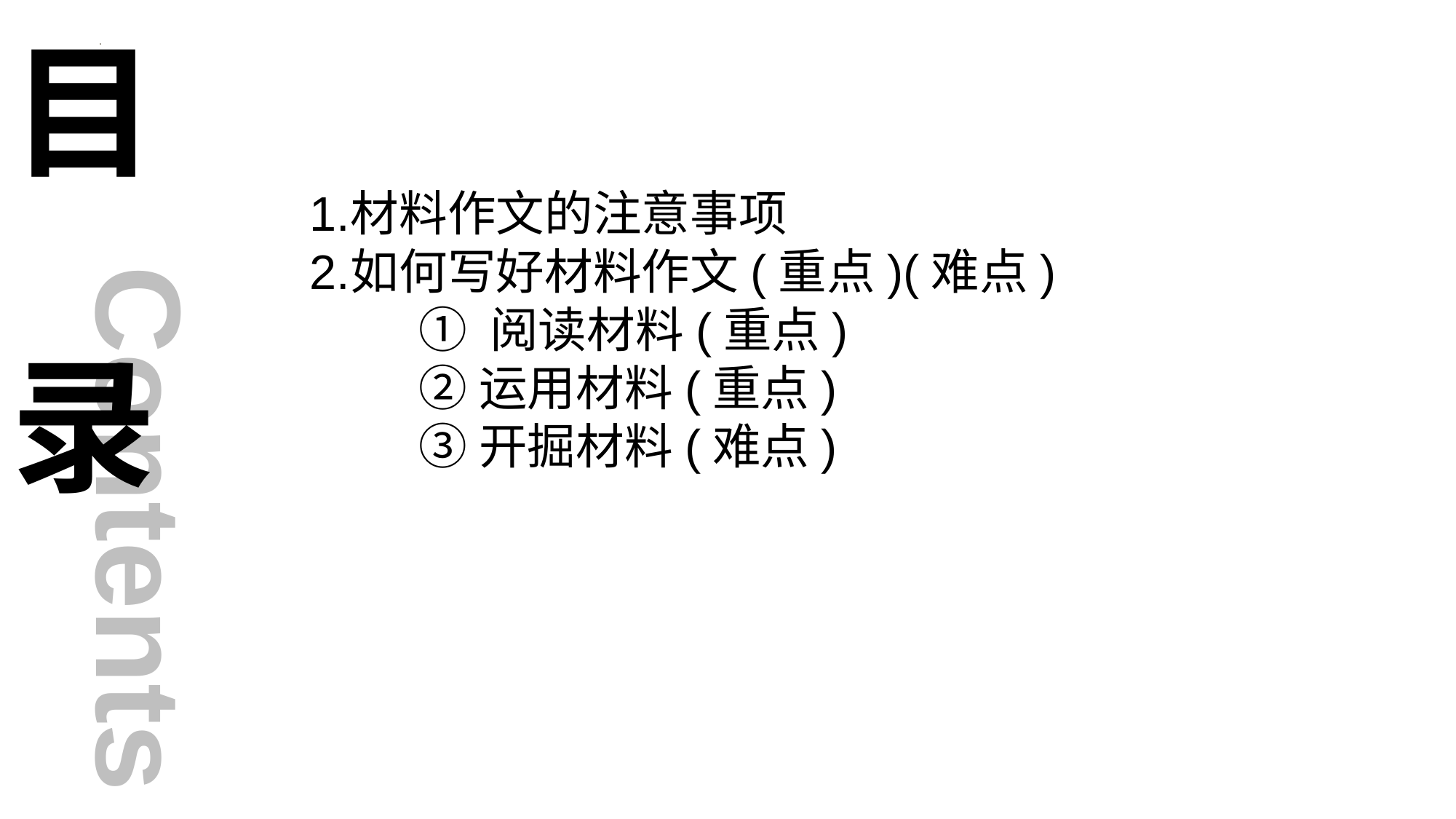

# 目 录
材料作文的注意事项
如何写好材料作文(重点)(难点)
	① 阅读材料(重点)
	②运用材料(重点)
	③开掘材料(难点)
Contents